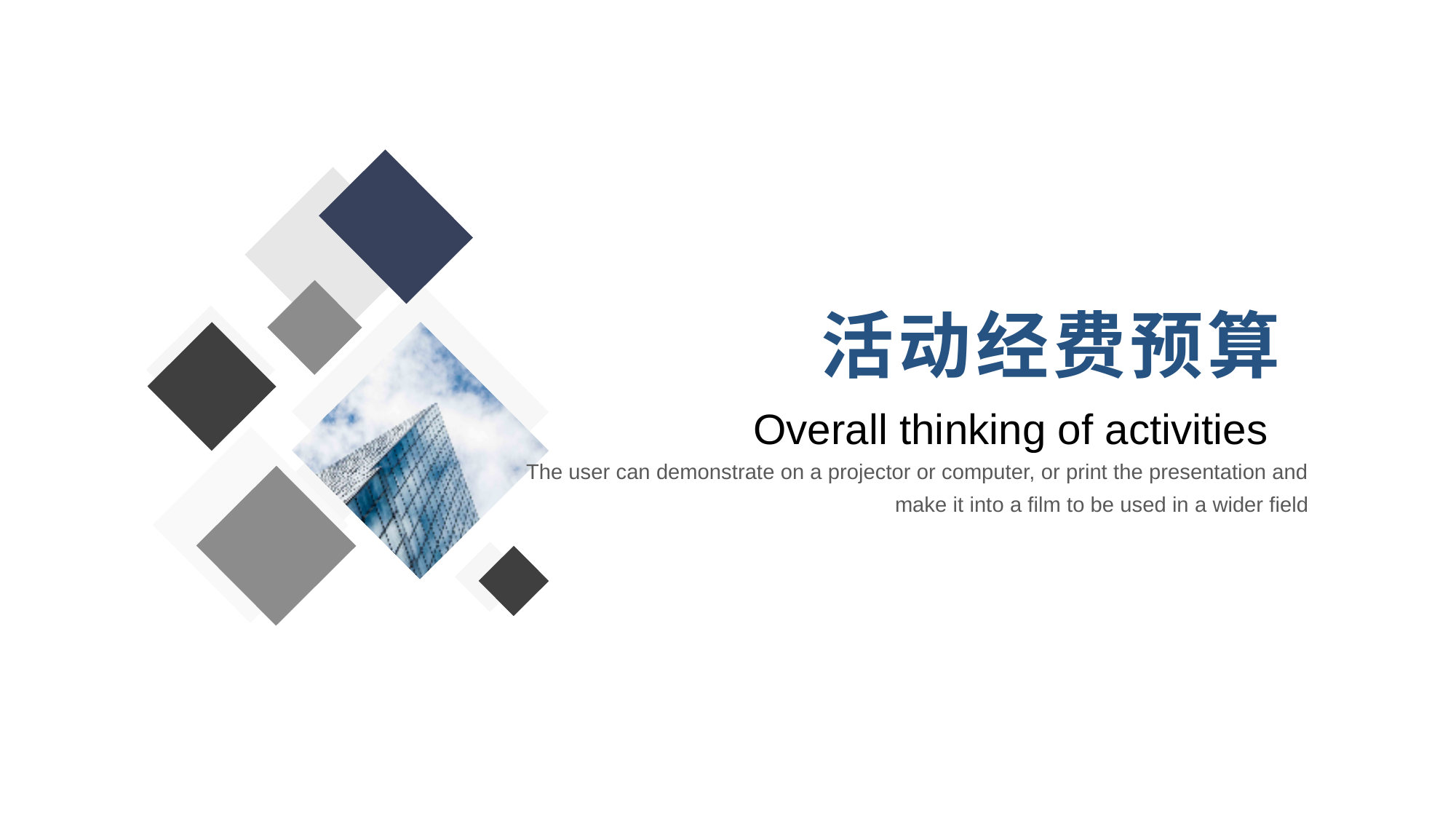

活动经费预算
Overall thinking of activities
The user can demonstrate on a projector or computer, or print the presentation and make it into a film to be used in a wider field